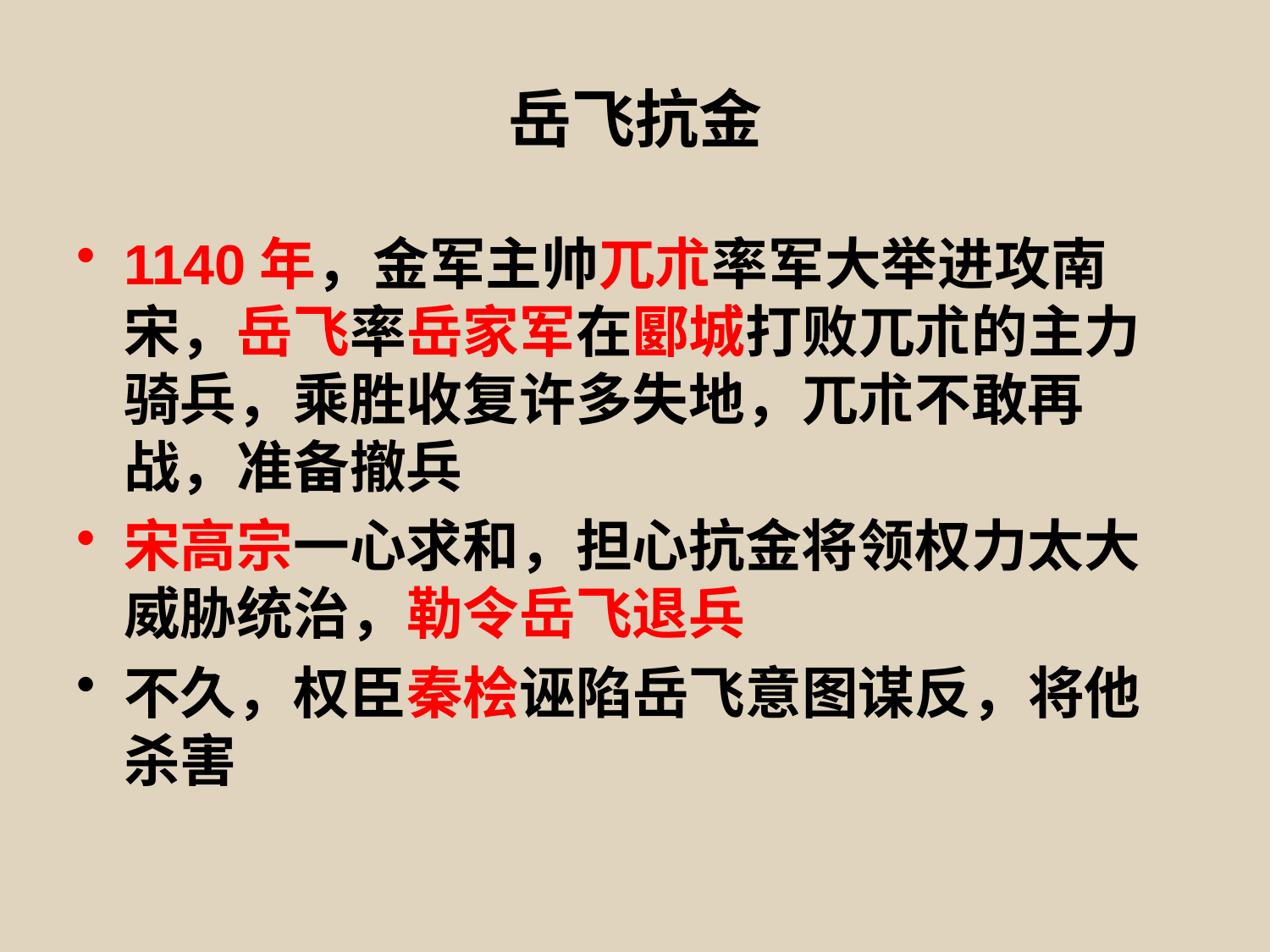

# 岳飞抗金
1140年，金军主帅兀朮率军大举进攻南宋，岳飞率岳家军在郾城打败兀朮的主力骑兵，乘胜收复许多失地，兀朮不敢再战，准备撤兵
宋高宗一心求和，担心抗金将领权力太大威胁统治，勒令岳飞退兵
不久，权臣秦桧诬陷岳飞意图谋反，将他杀害